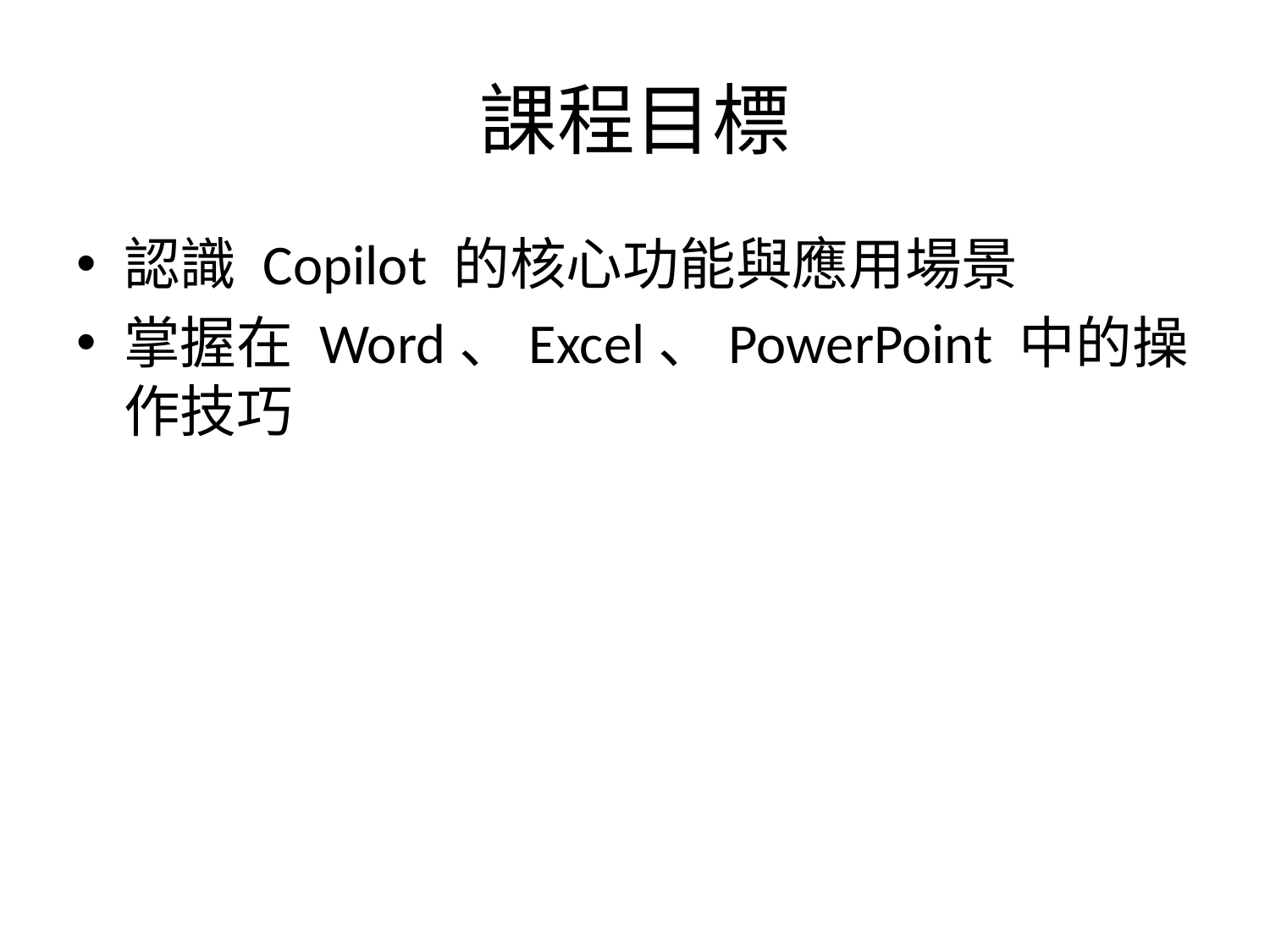

# 課程目標
認識 Copilot 的核心功能與應用場景
掌握在 Word、Excel、PowerPoint 中的操作技巧